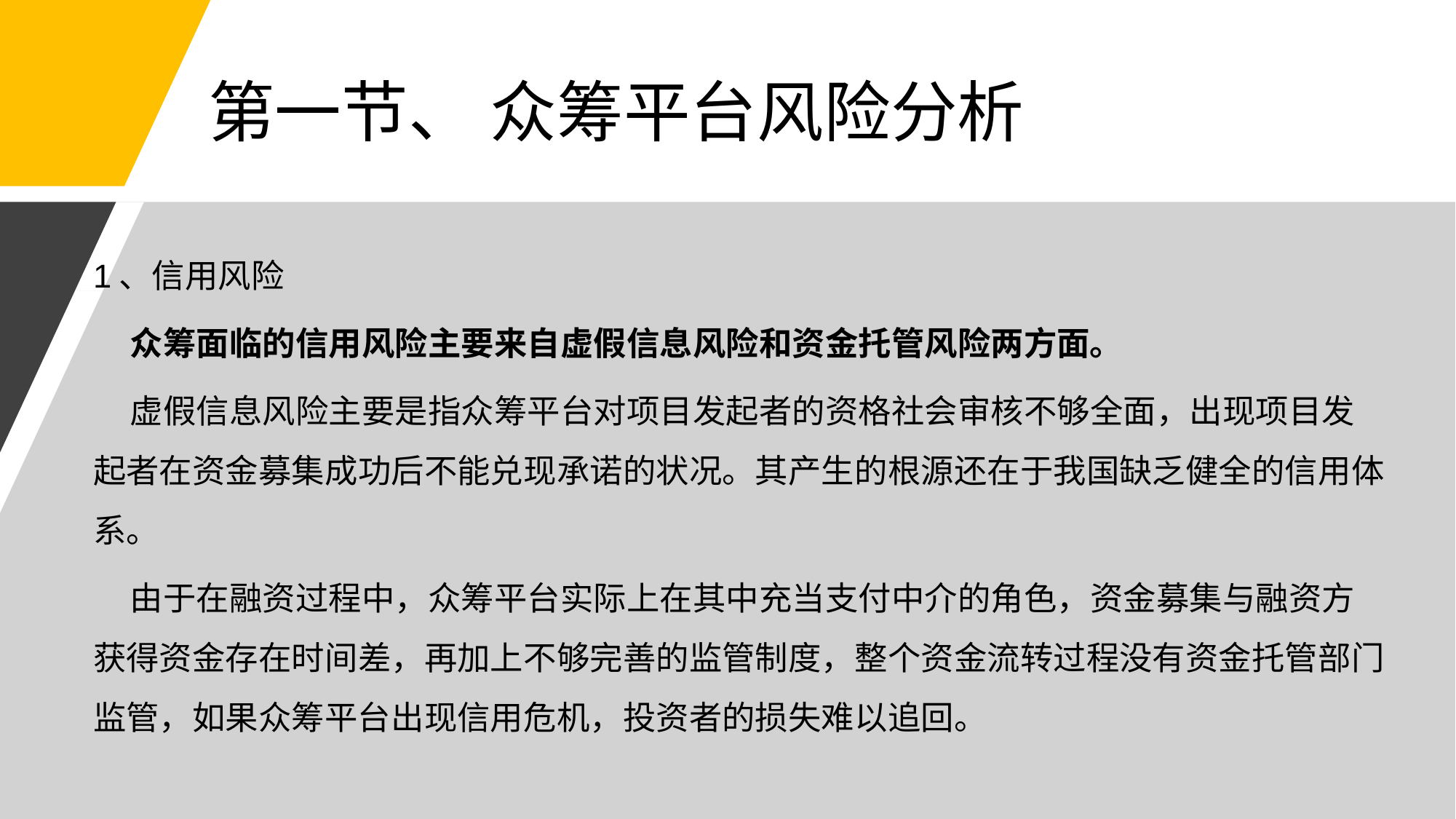

第一节、 众筹平台风险分析

1、信用风险
    众筹面临的信用风险主要来自虚假信息风险和资金托管风险两方面。
    虚假信息风险主要是指众筹平台对项目发起者的资格社会审核不够全面，出现项目发起者在资金募集成功后不能兑现承诺的状况。其产生的根源还在于我国缺乏健全的信用体系。
    由于在融资过程中，众筹平台实际上在其中充当支付中介的角色，资金募集与融资方获得资金存在时间差，再加上不够完善的监管制度，整个资金流转过程没有资金托管部门监管，如果众筹平台出现信用危机，投资者的损失难以追回。